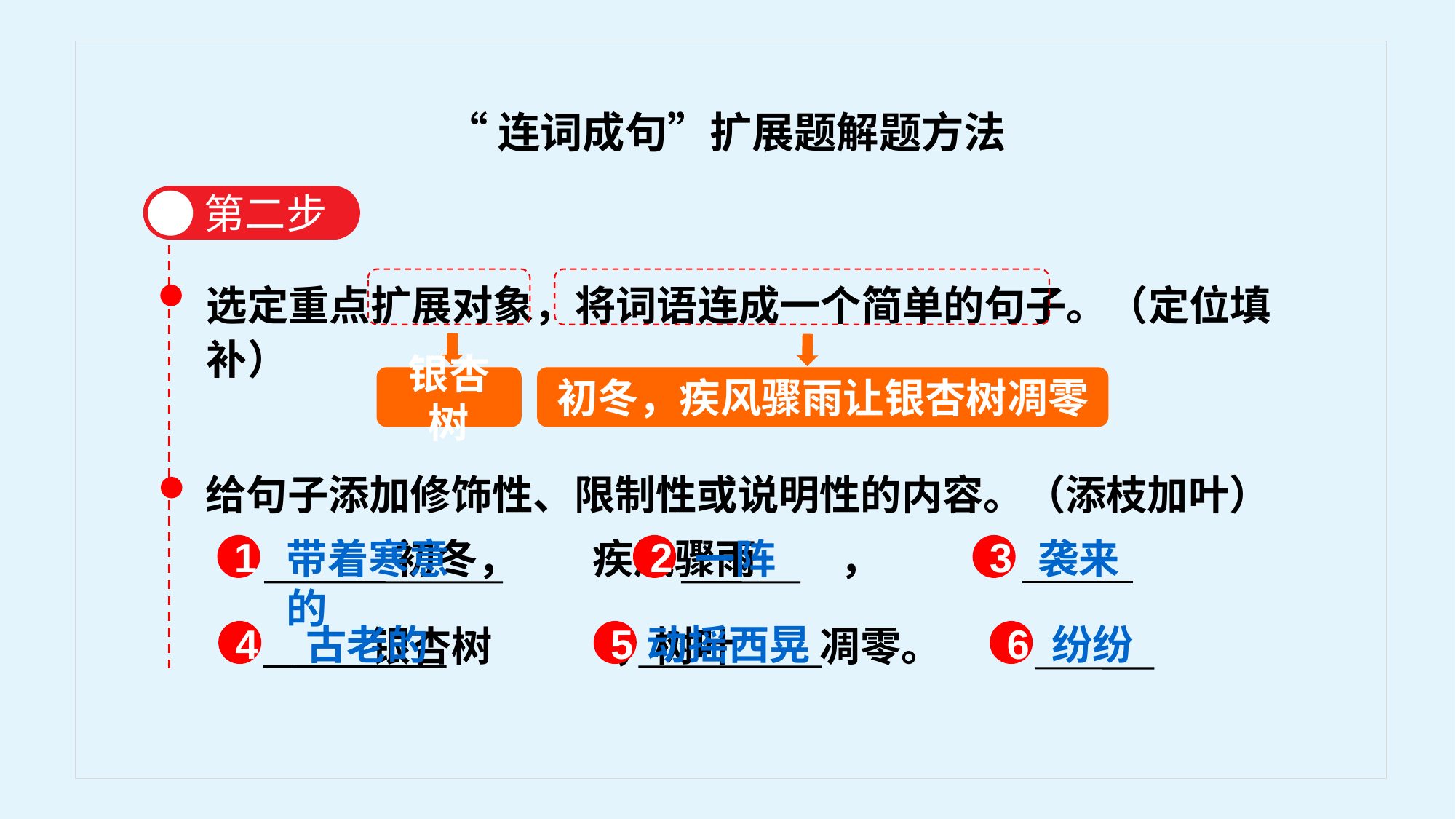

“连词成句”扩展题解题方法
  第二步

选定重点扩展对象，将词语连成一个简单的句子。（定位填补）

银杏树

初冬，疾风骤雨让银杏树凋零
给句子添加修饰性、限制性或说明性的内容。（添枝加叶）

带着寒意的
一阵
袭来
古老的
动摇西晃
纷纷
           初冬，        疾风骤雨         ，
1
2
3
4
5
6
        银杏树             ，树叶         凋零。